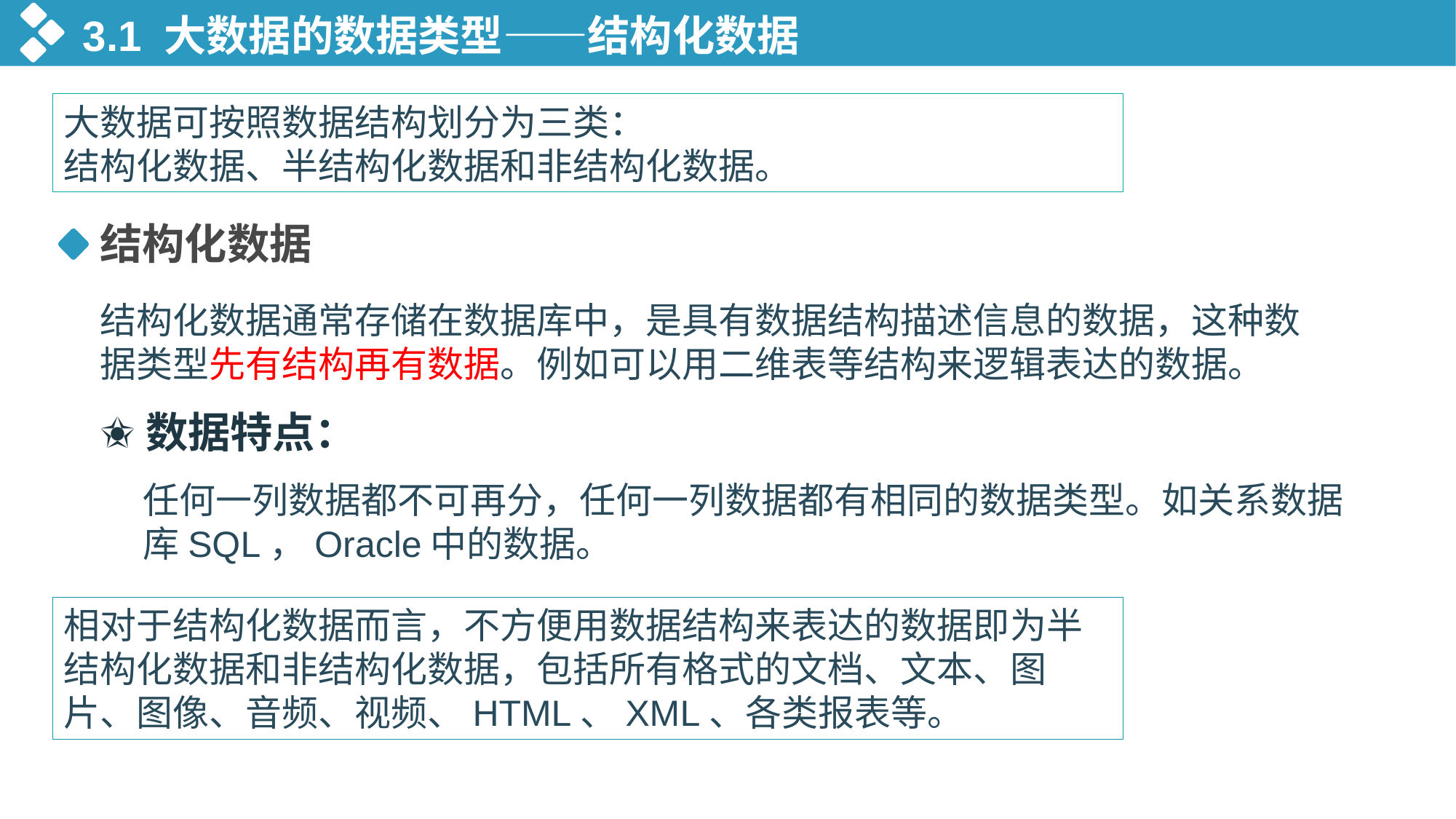

3.1 大数据的数据类型——结构化数据

大数据可按照数据结构划分为三类：
结构化数据、半结构化数据和非结构化数据。
结构化数据

结构化数据通常存储在数据库中，是具有数据结构描述信息的数据，这种数据类型先有结构再有数据。例如可以用二维表等结构来逻辑表达的数据。
✬数据特点：
任何一列数据都不可再分，任何一列数据都有相同的数据类型。如关系数据库SQL，Oracle中的数据。

相对于结构化数据而言，不方便用数据结构来表达的数据即为半结构化数据和非结构化数据，包括所有格式的文档、文本、图片、图像、音频、视频、HTML、XML、各类报表等。